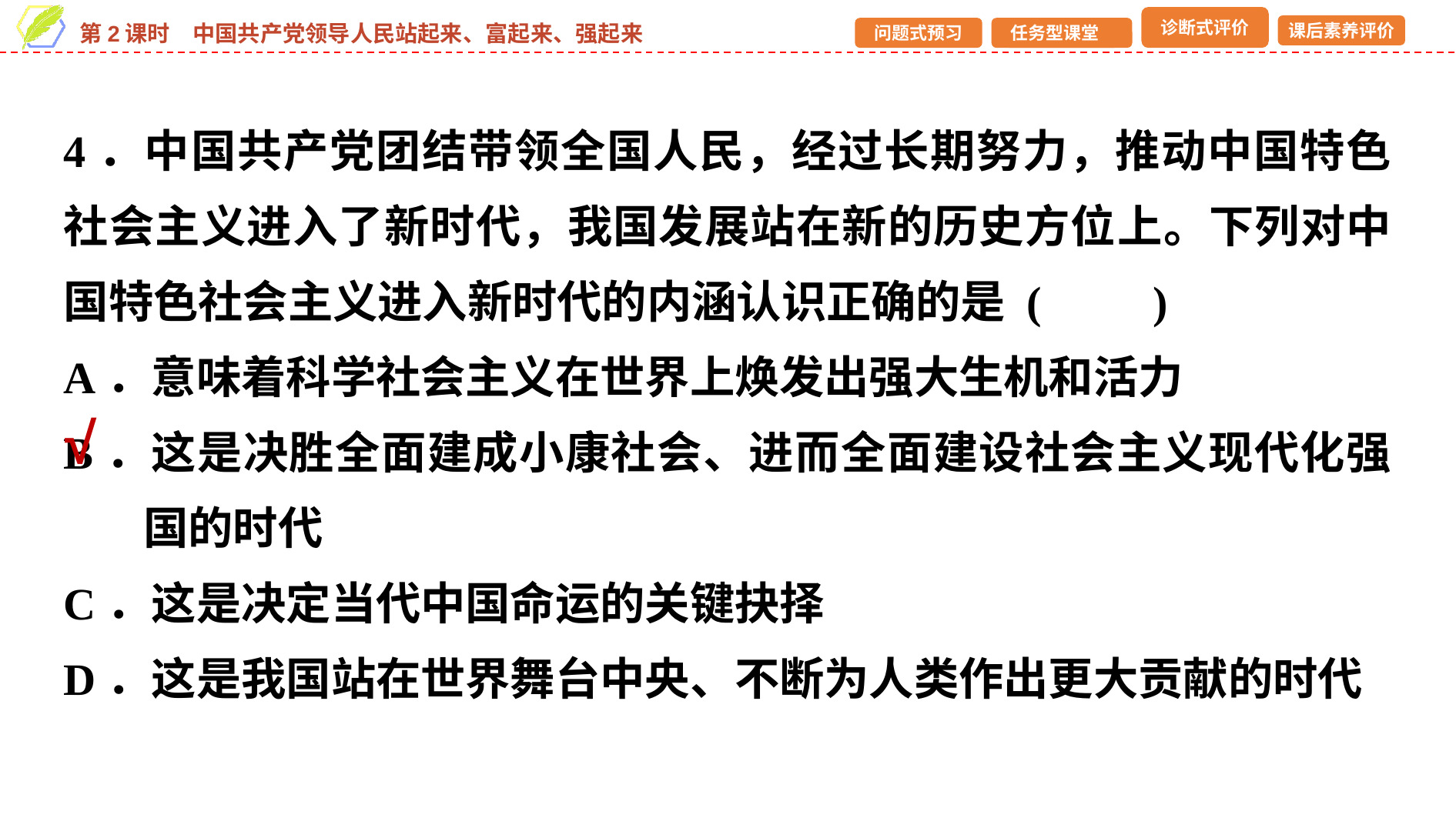

4．中国共产党团结带领全国人民，经过长期努力，推动中国特色社会主义进入了新时代，我国发展站在新的历史方位上。下列对中国特色社会主义进入新时代的内涵认识正确的是 (　　)
A．意味着科学社会主义在世界上焕发出强大生机和活力
B．这是决胜全面建成小康社会、进而全面建设社会主义现代化强国的时代
C．这是决定当代中国命运的关键抉择
D．这是我国站在世界舞台中央、不断为人类作出更大贡献的时代
√